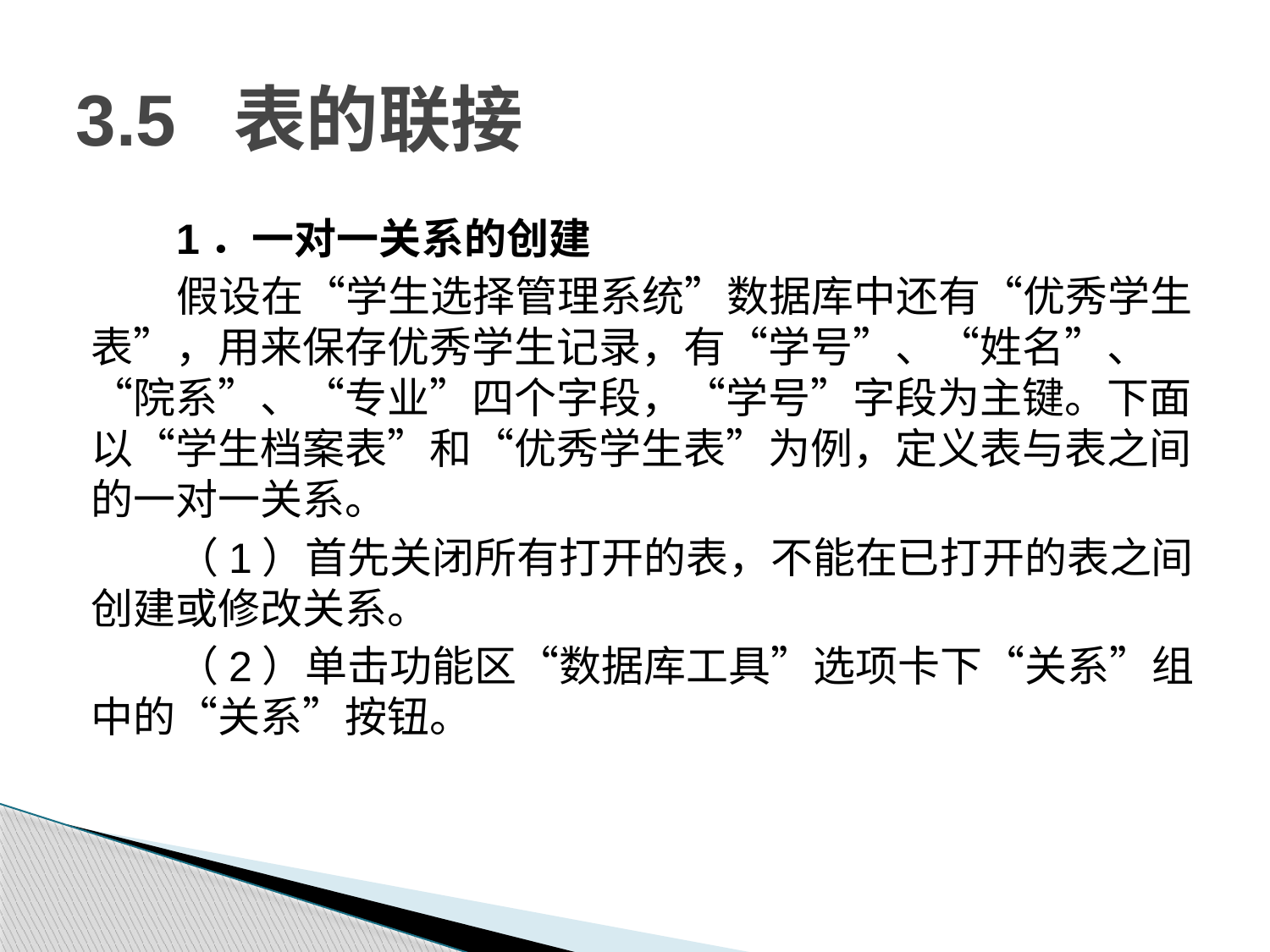

# 3.5  表的联接
1．一对一关系的创建
假设在“学生选择管理系统”数据库中还有“优秀学生表”，用来保存优秀学生记录，有“学号”、“姓名”、“院系”、“专业”四个字段，“学号”字段为主键。下面以“学生档案表”和“优秀学生表”为例，定义表与表之间的一对一关系。
（1）首先关闭所有打开的表，不能在已打开的表之间创建或修改关系。
（2）单击功能区“数据库工具”选项卡下“关系”组中的“关系”按钮。